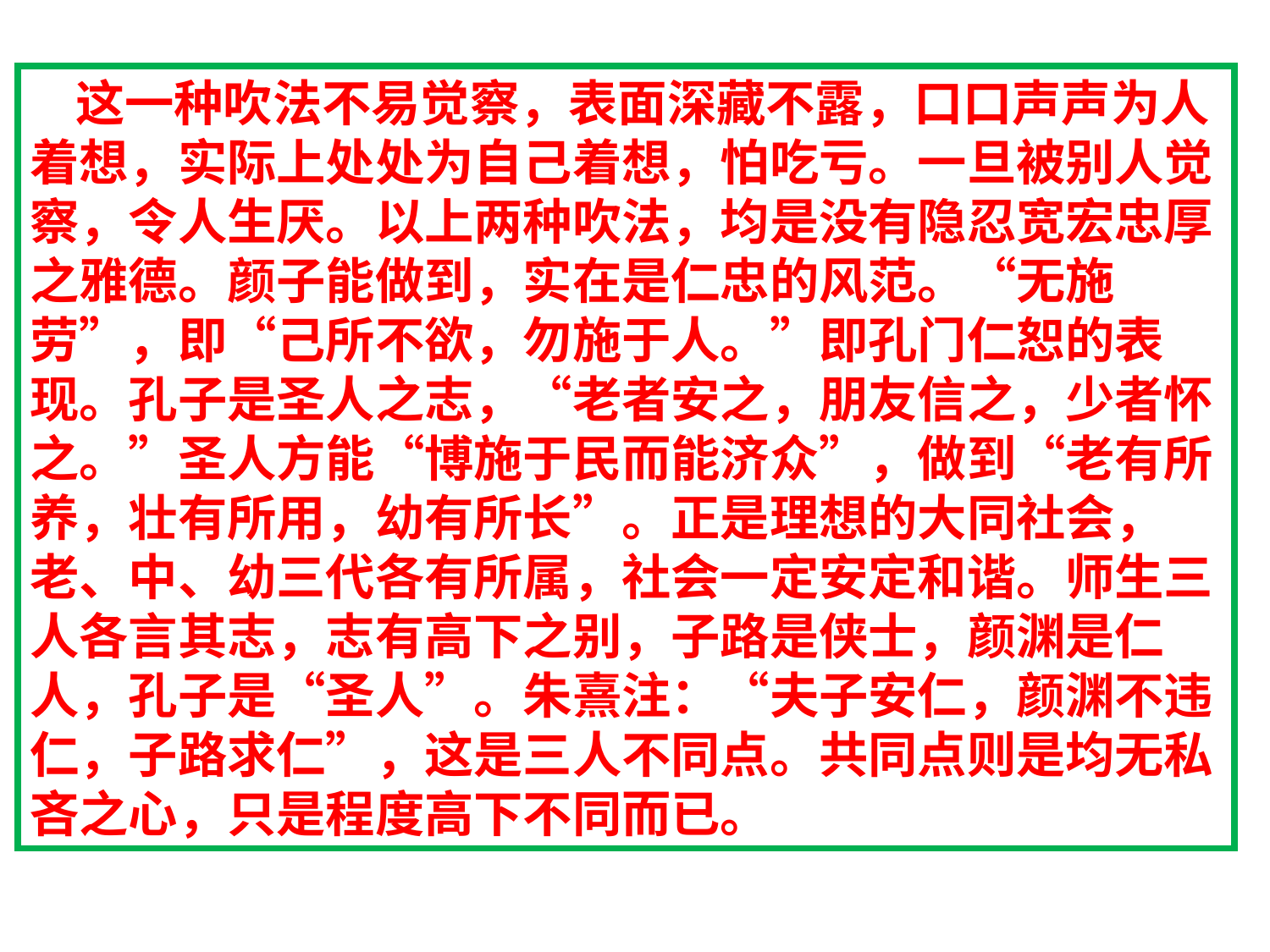

这一种吹法不易觉察，表面深藏不露，口口声声为人着想，实际上处处为自己着想，怕吃亏。一旦被别人觉察，令人生厌。以上两种吹法，均是没有隐忍宽宏忠厚之雅德。颜子能做到，实在是仁忠的风范。“无施劳”，即“己所不欲，勿施于人。”即孔门仁恕的表现。孔子是圣人之志，“老者安之，朋友信之，少者怀之。”圣人方能“博施于民而能济众”，做到“老有所养，壮有所用，幼有所长”。正是理想的大同社会，老、中、幼三代各有所属，社会一定安定和谐。师生三人各言其志，志有高下之别，子路是侠士，颜渊是仁人，孔子是“圣人”。朱熹注：“夫子安仁，颜渊不违仁，子路求仁”，这是三人不同点。共同点则是均无私吝之心，只是程度高下不同而已。